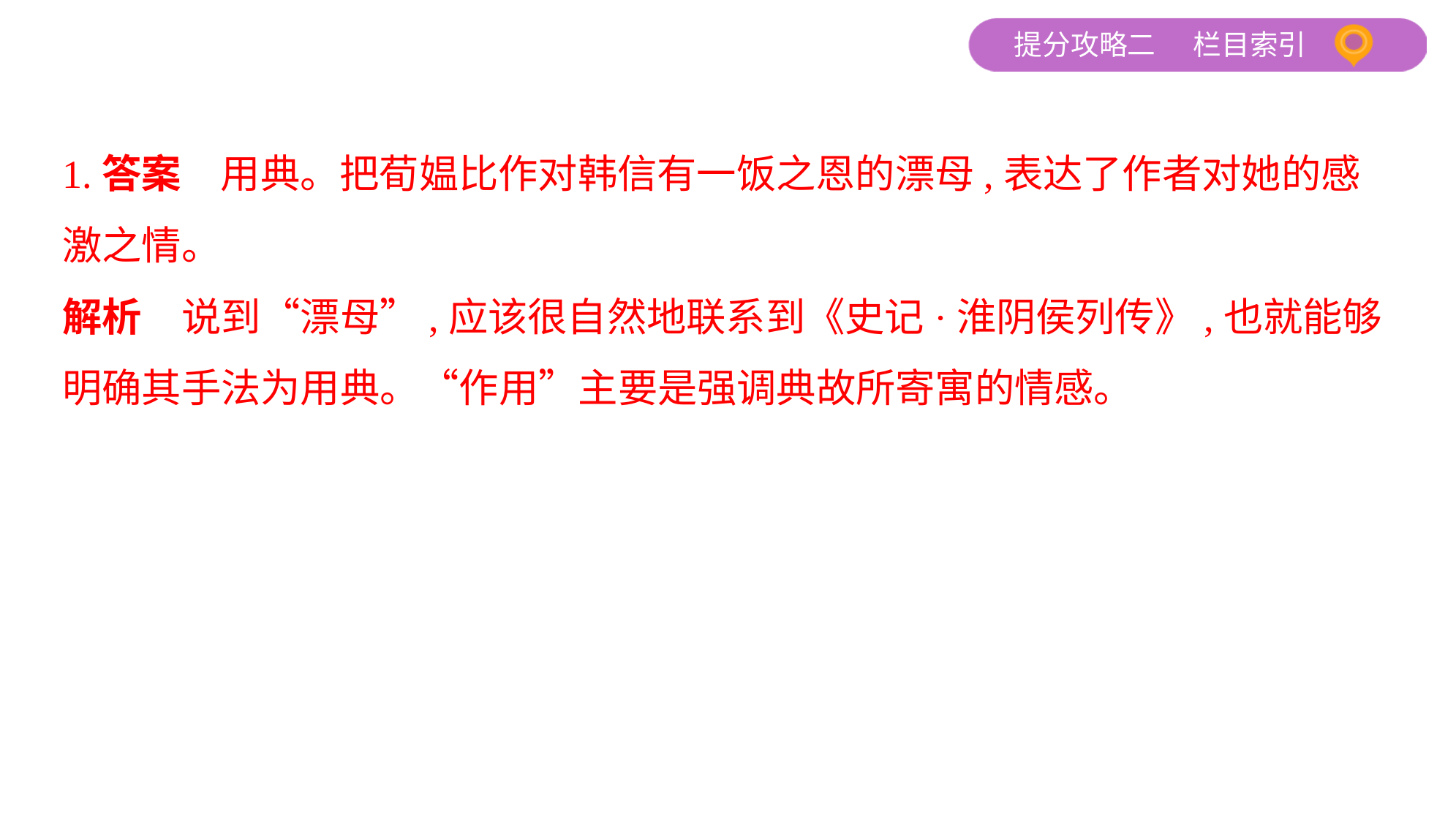

1.答案　用典。把荀媪比作对韩信有一饭之恩的漂母,表达了作者对她的感
激之情。
解析　说到“漂母”,应该很自然地联系到《史记·淮阴侯列传》,也就能够
明确其手法为用典。“作用”主要是强调典故所寄寓的情感。